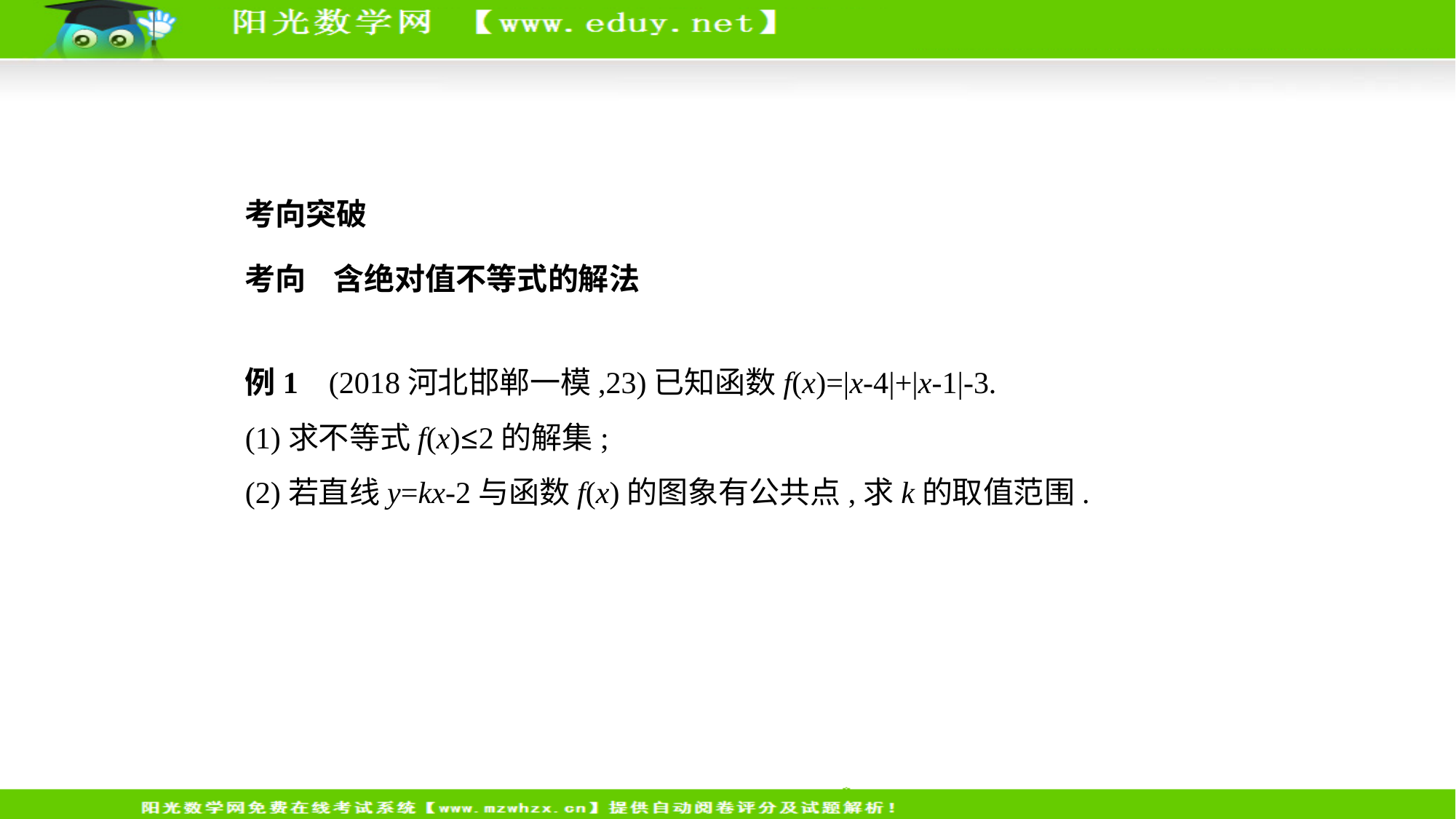

考向突破
考向    含绝对值不等式的解法
例1    (2018河北邯郸一模,23)已知函数f(x)=|x-4|+|x-1|-3.
(1)求不等式f(x)≤2的解集;
(2)若直线y=kx-2与函数f(x)的图象有公共点,求k的取值范围.